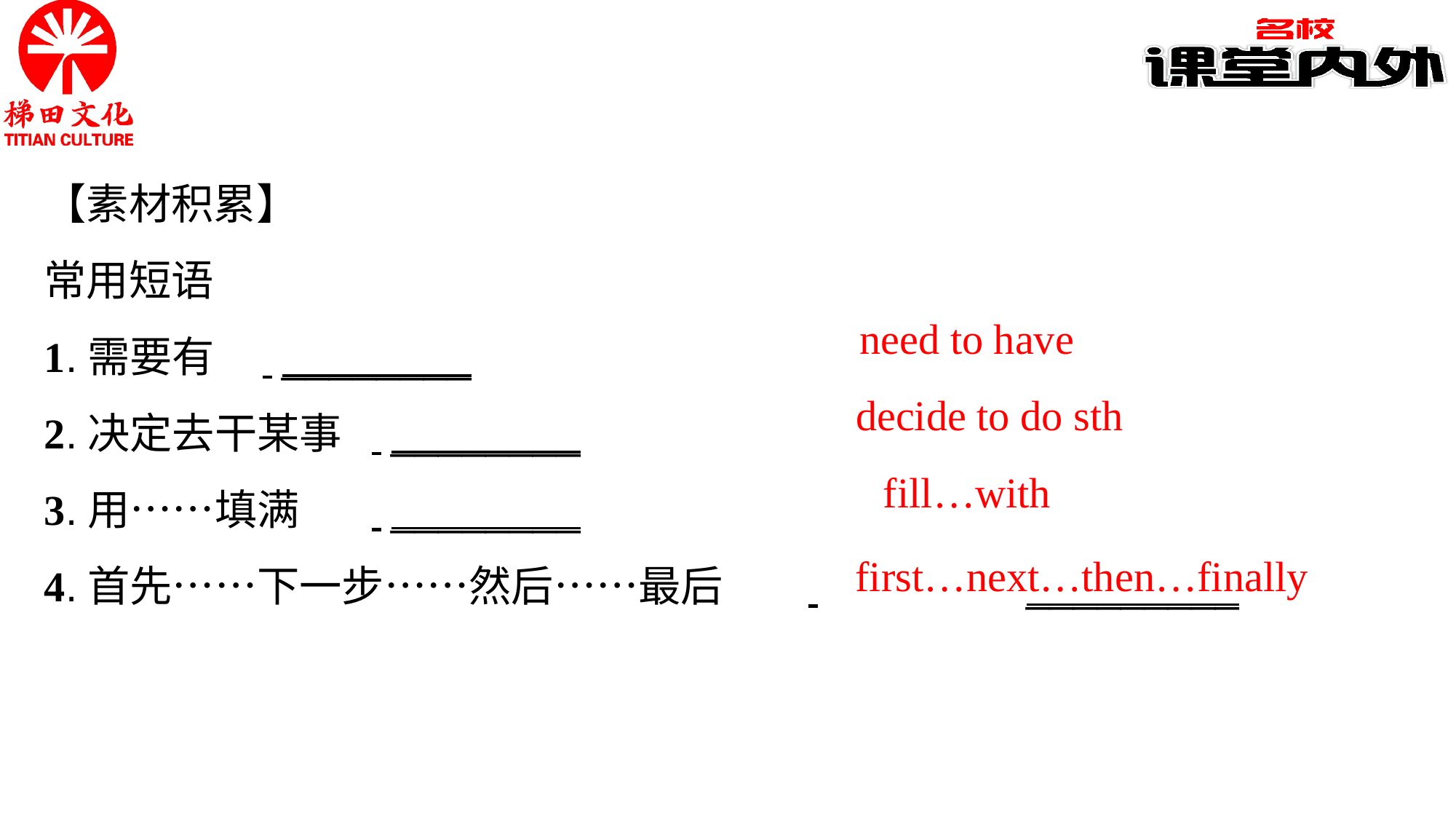

【素材积累】
常用短语
1.需要有	 ________
2.决定去干某事	 ________
3.用……填满	 ________
4.首先……下一步……然后……最后	 		_________
need to have
decide to do sth
fill…with
first…next…then…finally